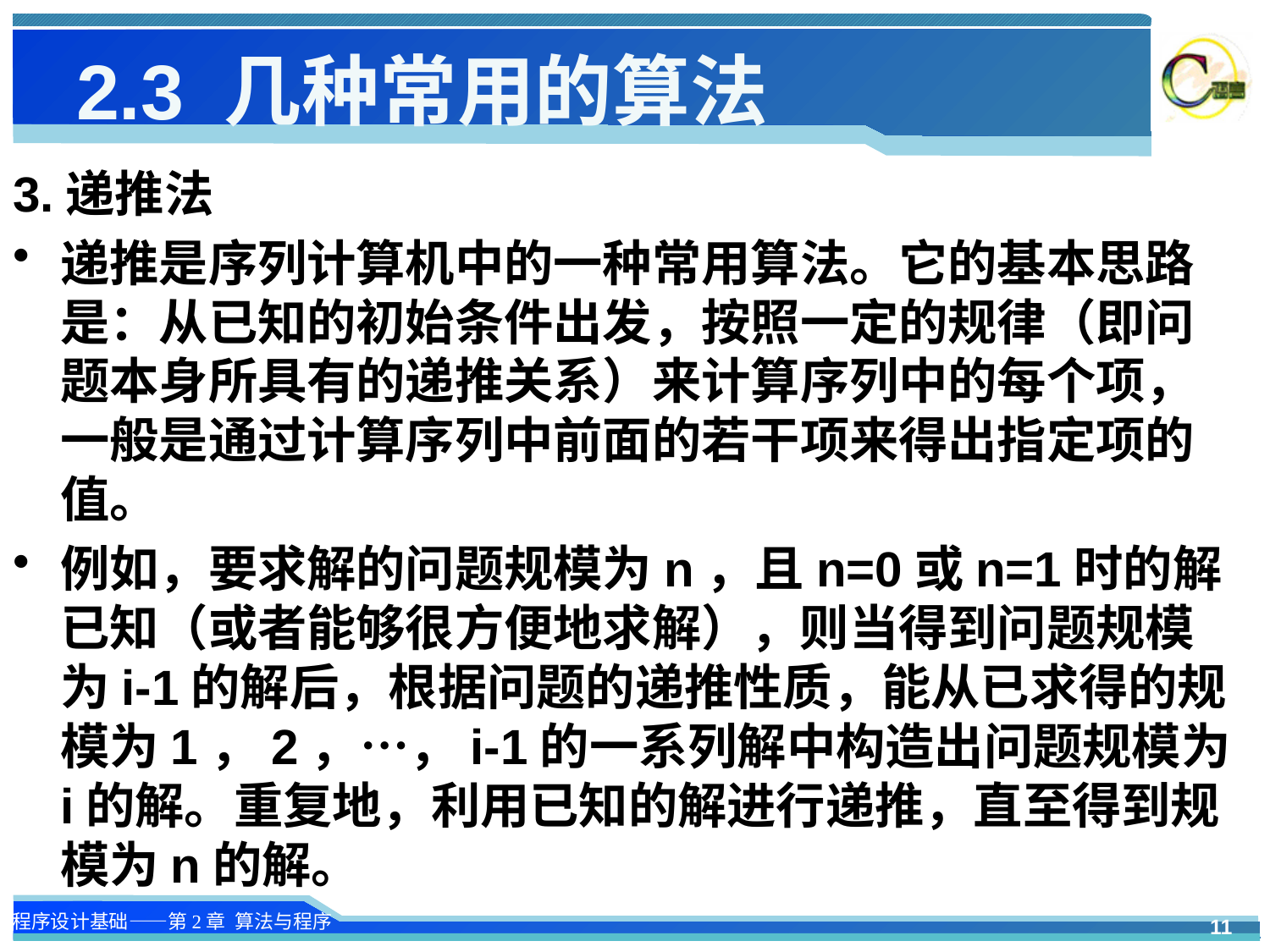

# 2.3 几种常用的算法
3.递推法
递推是序列计算机中的一种常用算法。它的基本思路是：从已知的初始条件出发，按照一定的规律（即问题本身所具有的递推关系）来计算序列中的每个项，一般是通过计算序列中前面的若干项来得出指定项的值。
例如，要求解的问题规模为n，且n=0或n=1时的解已知（或者能够很方便地求解），则当得到问题规模为i-1的解后，根据问题的递推性质，能从已求得的规模为1，2，…，i-1的一系列解中构造出问题规模为i的解。重复地，利用已知的解进行递推，直至得到规模为n的解。

11